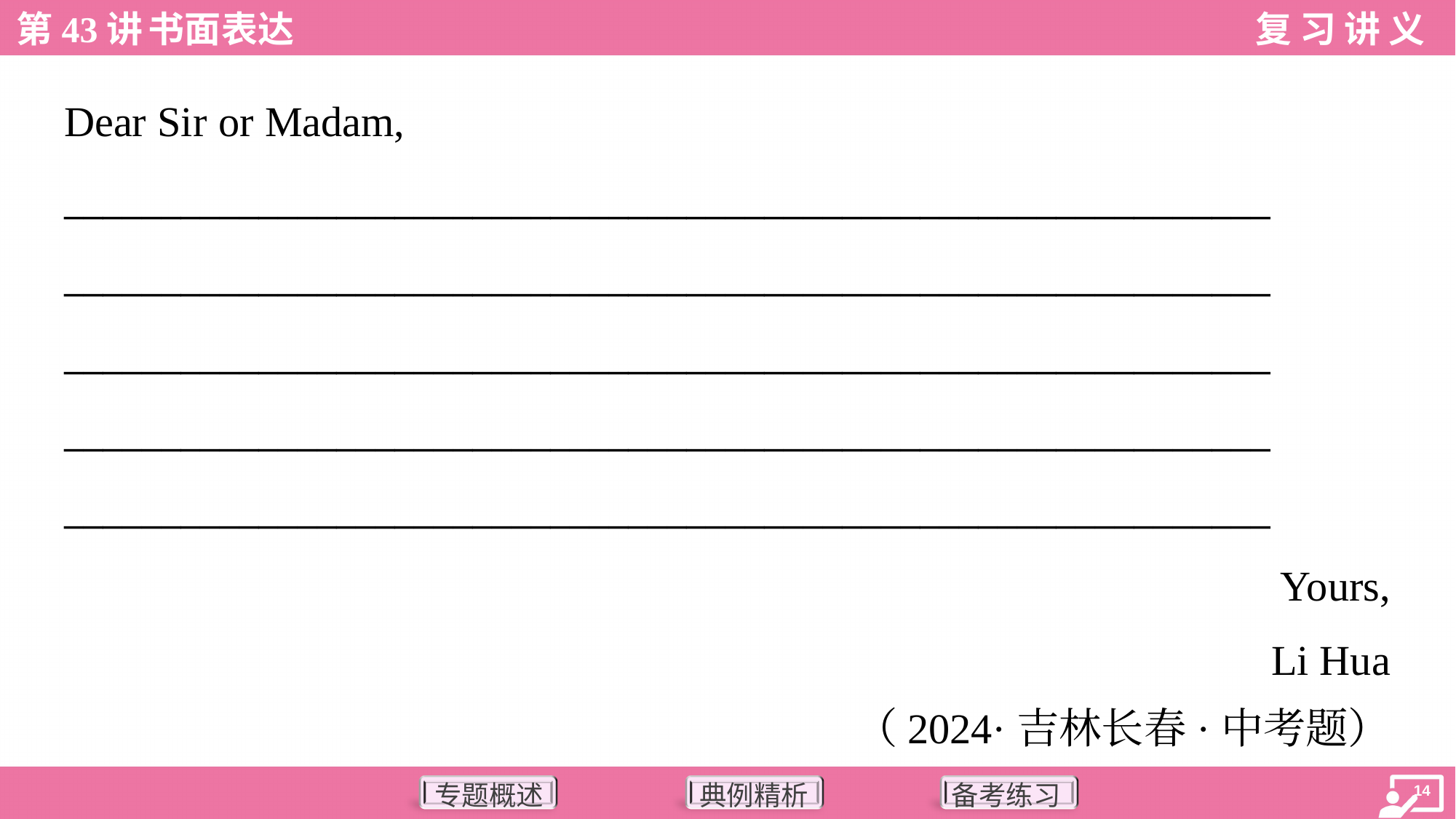

Dear Sir or Madam,
______________________________________________________________
______________________________________________________________
______________________________________________________________
______________________________________________________________
______________________________________________________________
Yours,
Li Hua
（2024·吉林长春·中考题）